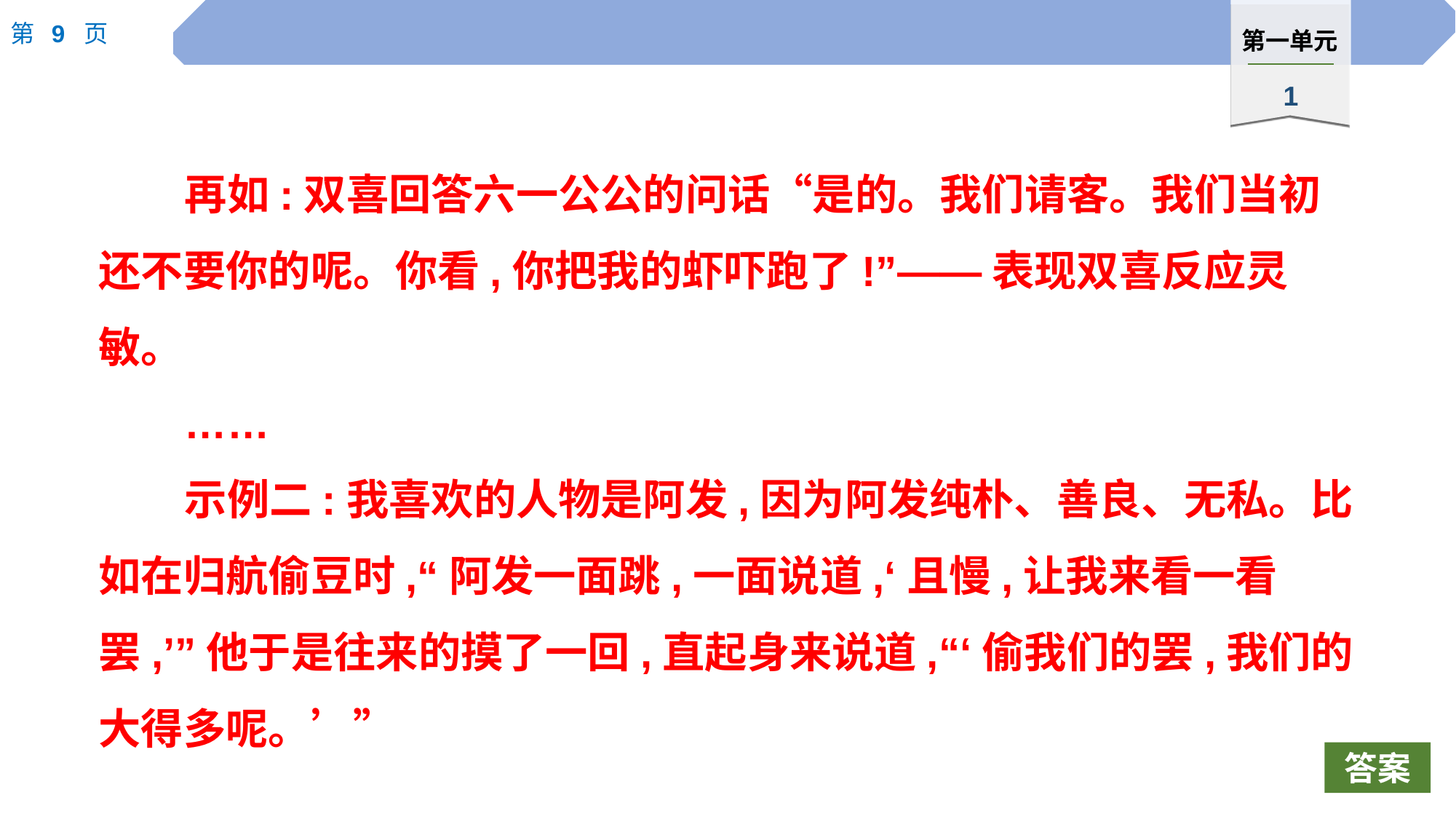

再如:双喜回答六一公公的问话“是的。我们请客。我们当初还不要你的呢。你看,你把我的虾吓跑了!”——表现双喜反应灵敏。
……
示例二:我喜欢的人物是阿发,因为阿发纯朴、善良、无私。比如在归航偷豆时,“阿发一面跳,一面说道,‘且慢,让我来看一看罢,’”他于是往来的摸了一回,直起身来说道,“‘偷我们的罢,我们的大得多呢。’”
答案